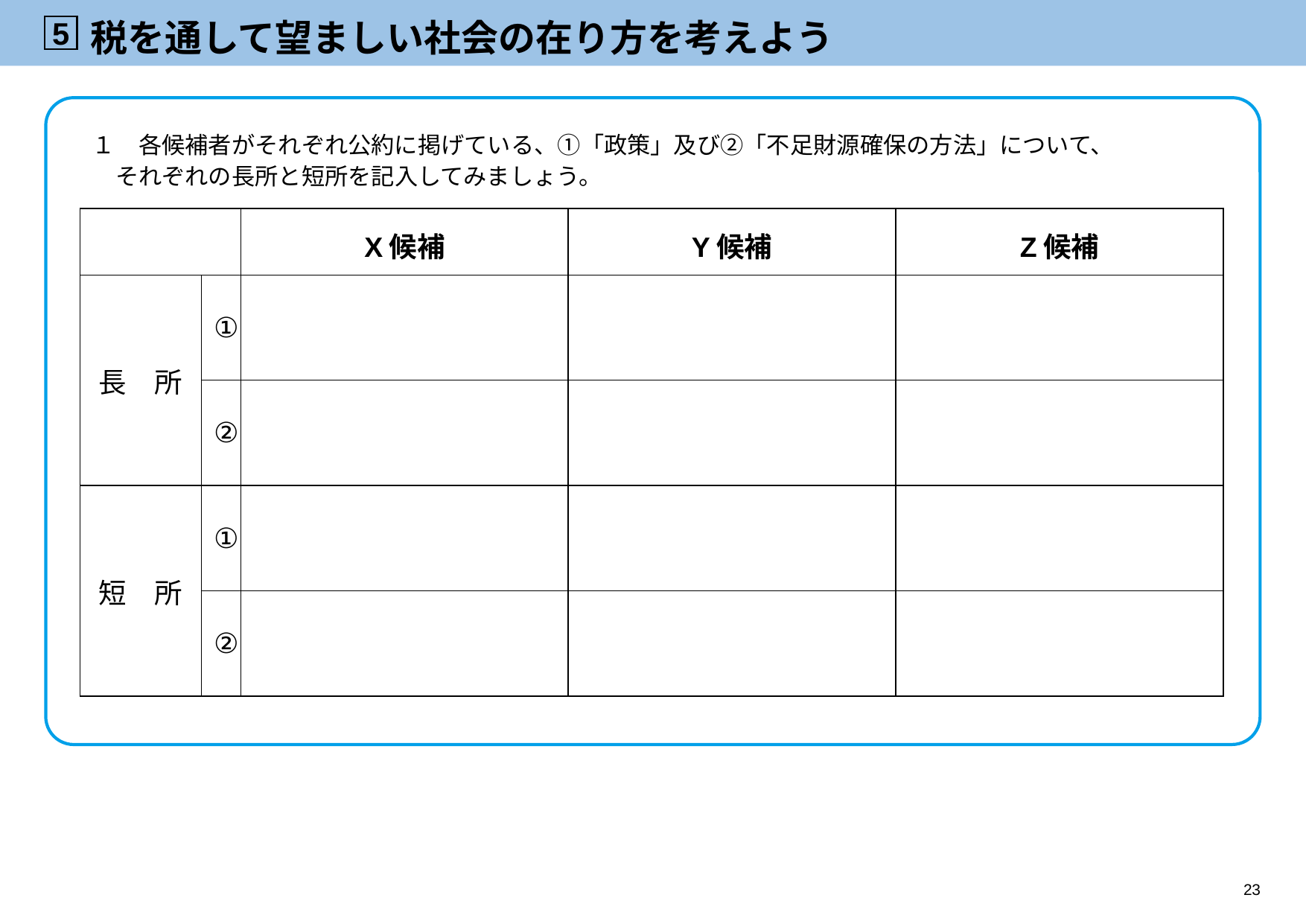

5
# 税を通して望ましい社会の在り方を考えよう

　１　各候補者がそれぞれ公約に掲げている、①「政策」及び②「不足財源確保の方法」について、
　　それぞれの長所と短所を記入してみましょう。
|  |  | X候補 | Y候補 | Z候補 |
| --- | --- | --- | --- | --- |
| 長　所 | ① |  |  |  |
|  | ② |  |  |  |
| 短　所 | ① |  |  |  |
|  | ② |  |  |  |

23